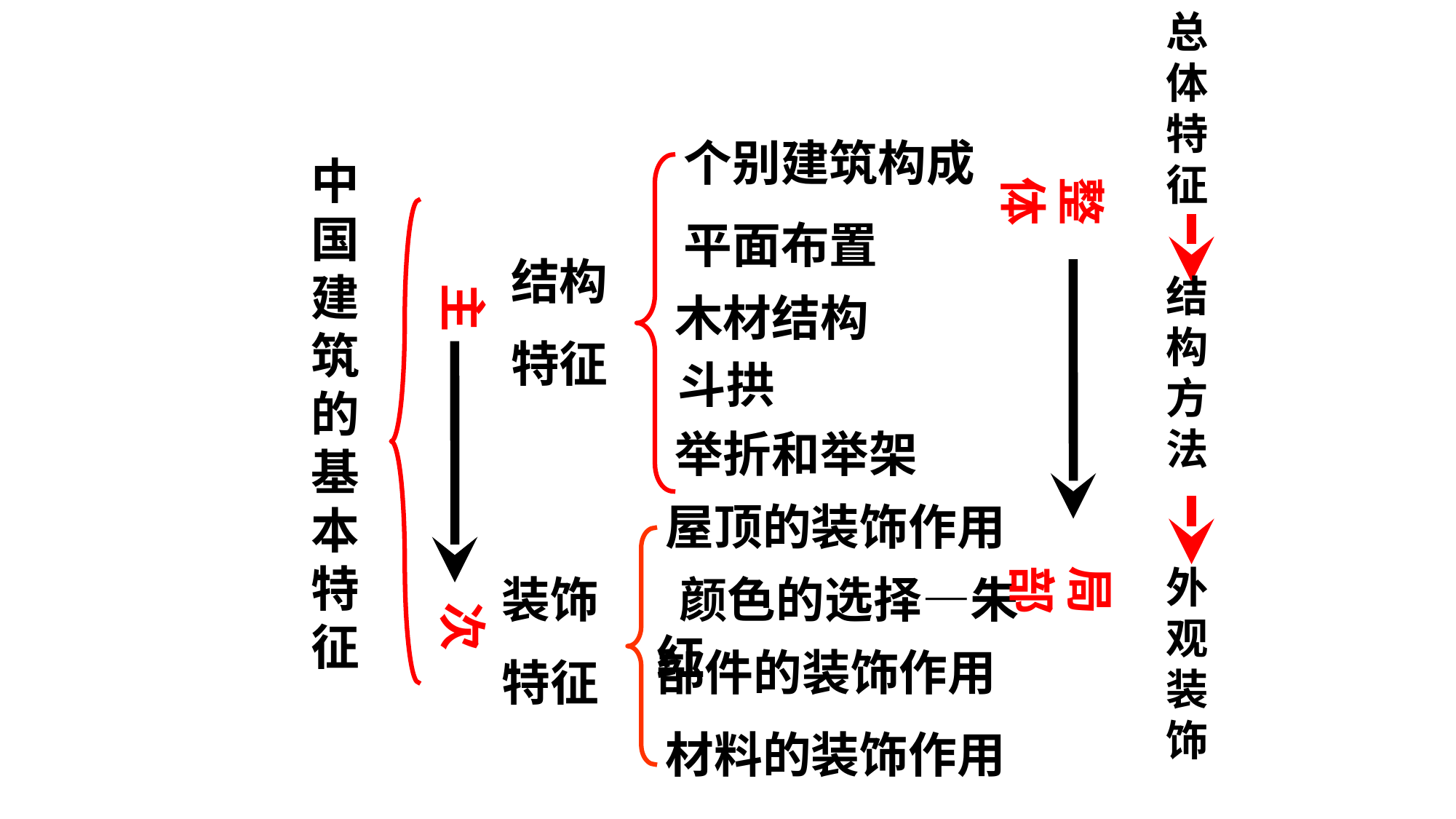

总
体
特
征
个别建筑构成
中国建筑的基本特征

整体

平面布置

结构
特征

结
构
方
法
主
木材结构

斗拱
举折和举架
屋顶的装饰作用

局部
外观装饰
 颜色的选择—朱红
装饰
特征
次
部件的装饰作用
材料的装饰作用